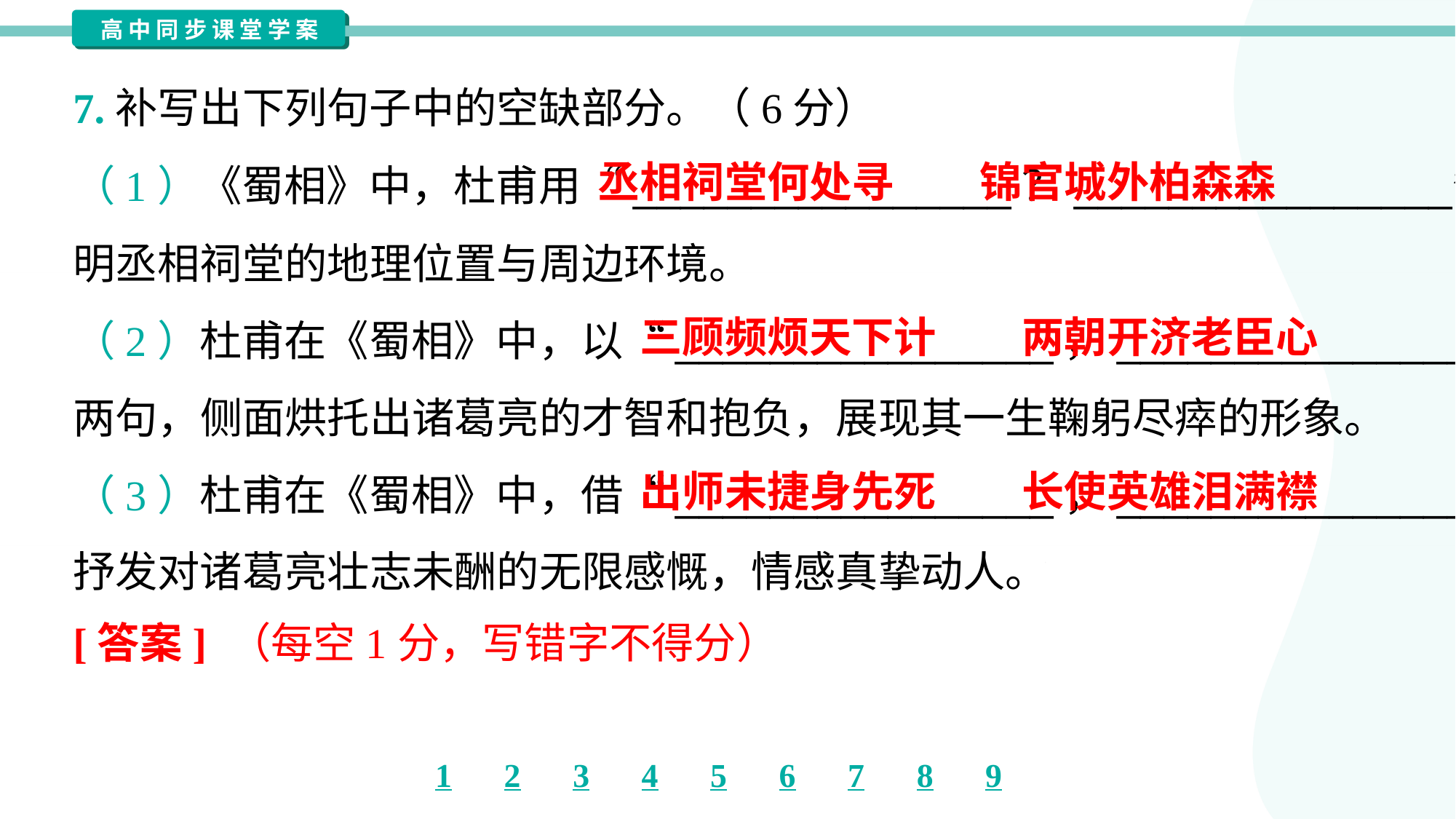

7.补写出下列句子中的空缺部分。（6分）
丞相祠堂何处寻
锦官城外柏森森
（1）《蜀相》中，杜甫用“________________？________________”点
明丞相祠堂的地理位置与周边环境。
（2）杜甫在《蜀相》中，以“________________，________________”
两句，侧面烘托出诸葛亮的才智和抱负，展现其一生鞠躬尽瘁的形象。
（3）杜甫在《蜀相》中，借“________________，________________”
抒发对诸葛亮壮志未酬的无限感慨，情感真挚动人。
三顾频烦天下计
两朝开济老臣心
出师未捷身先死
长使英雄泪满襟
[答案] （每空1分，写错字不得分）